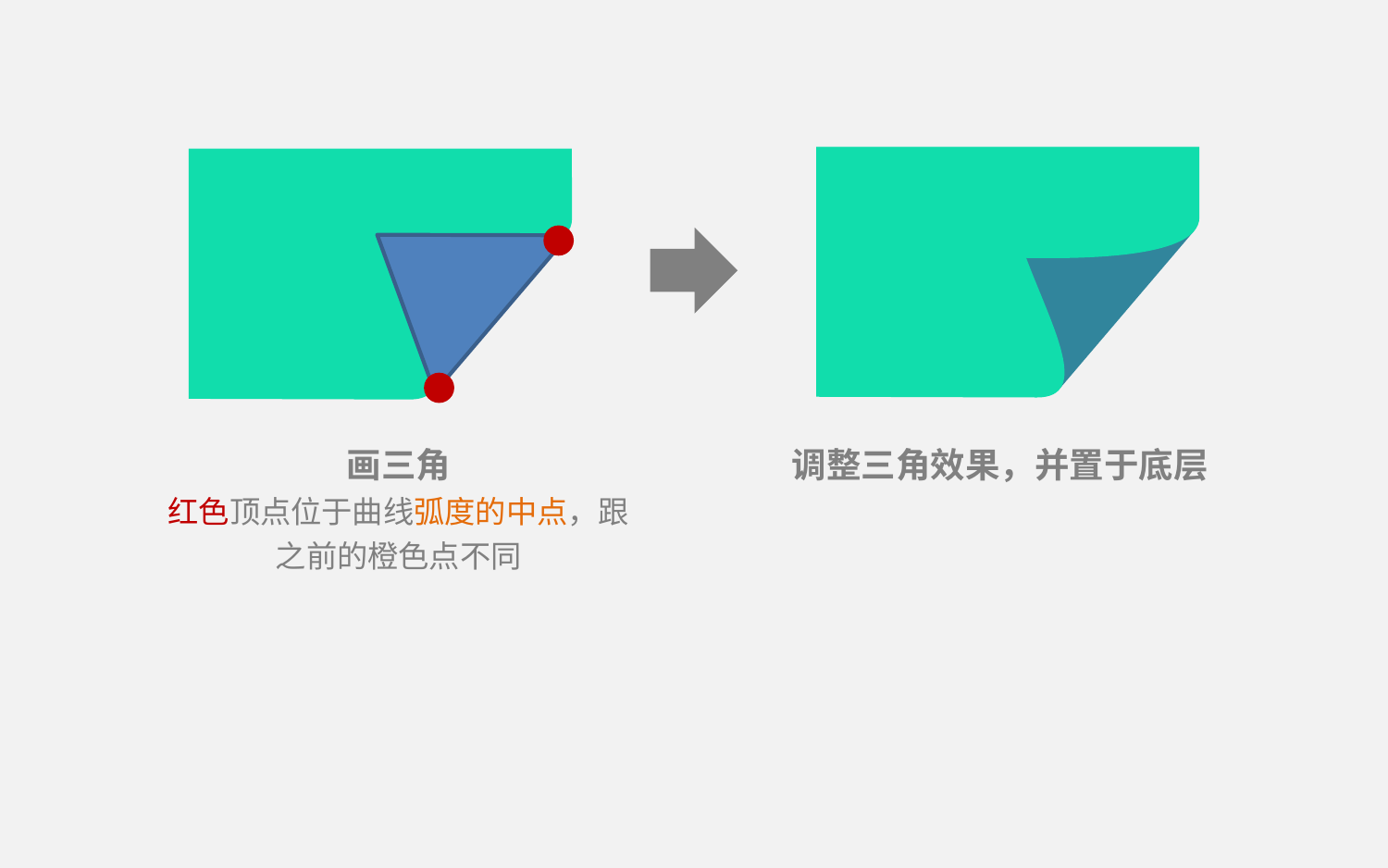

画三角
红色顶点位于曲线弧度的中点，跟之前的橙色点不同
调整三角效果，并置于底层